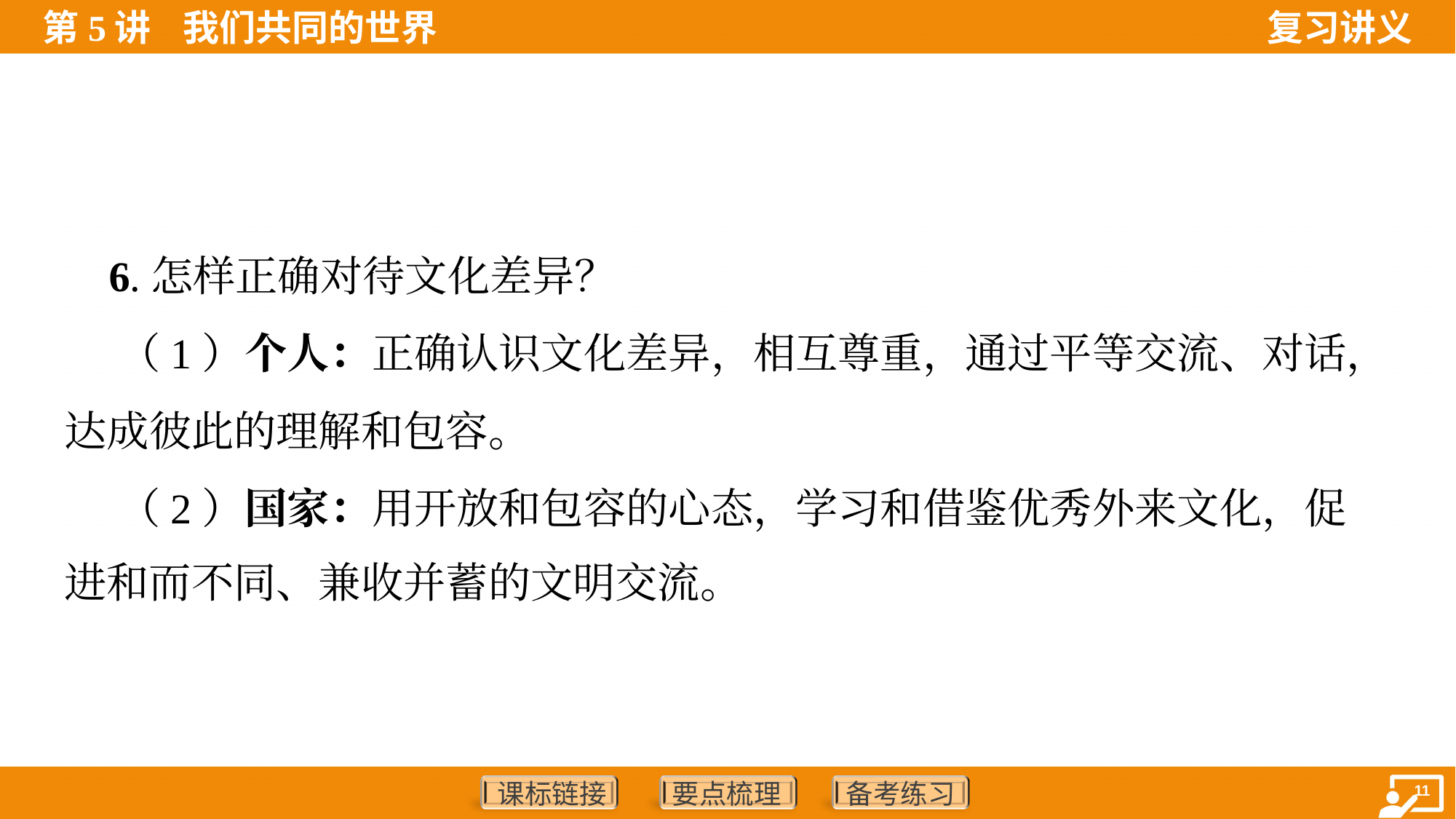

6.怎样正确对待文化差异？
    （1）个人：正确认识文化差异，相互尊重，通过平等交流、对话，
达成彼此的理解和包容。
    （2）国家：用开放和包容的心态，学习和借鉴优秀外来文化，促
进和而不同、兼收并蓄的文明交流。